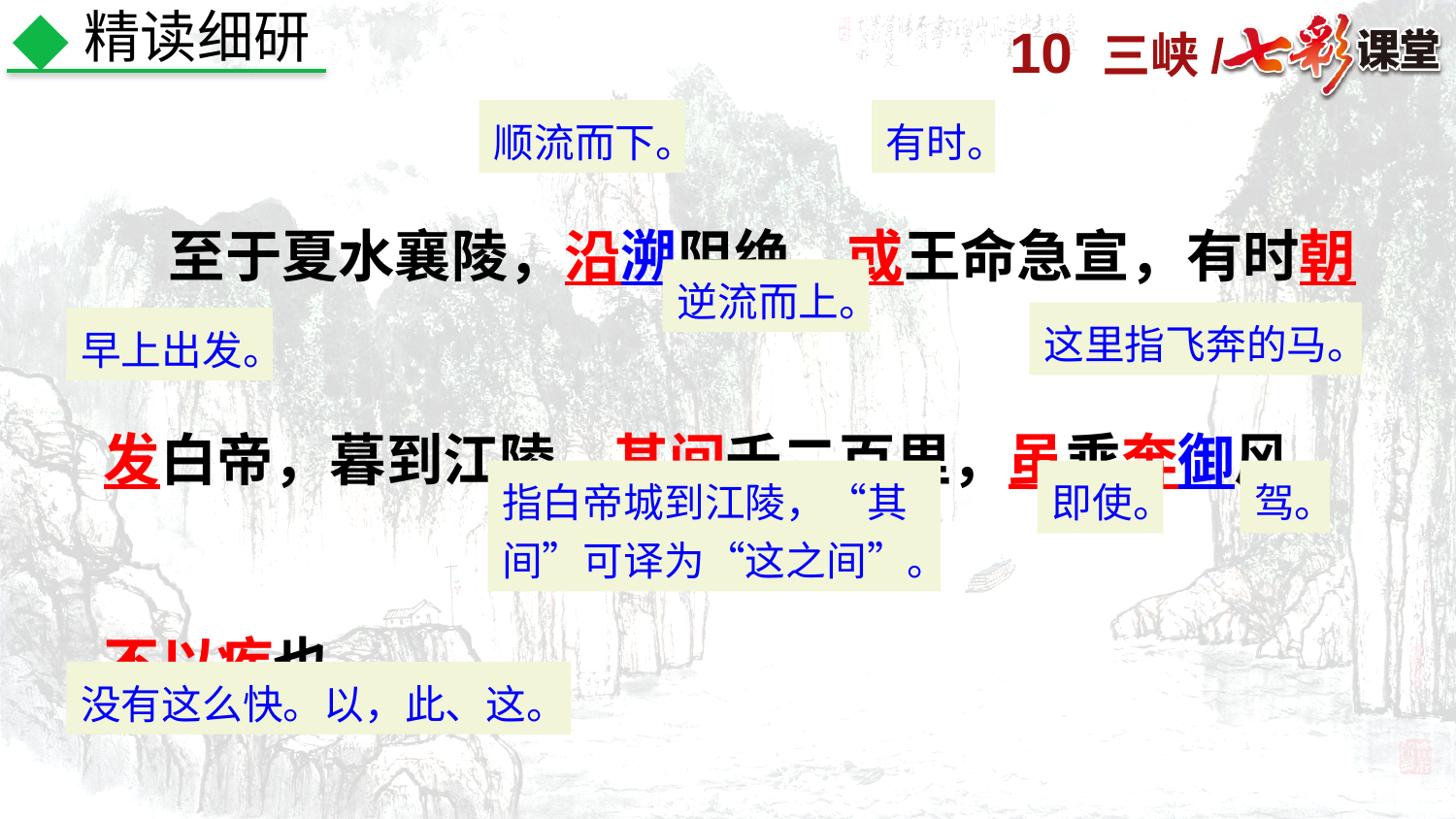

精读细研

    至于夏水襄陵，沿溯阻绝。或王命急宣，有时朝发白帝，暮到江陵，其间千二百里，虽乘奔御风，不以疾也。
顺流而下。
有时。
逆流而上。
这里指飞奔的马。
早上出发。
指白帝城到江陵，“其间”可译为“这之间”。
即使。
驾。
没有这么快。以，此、这。